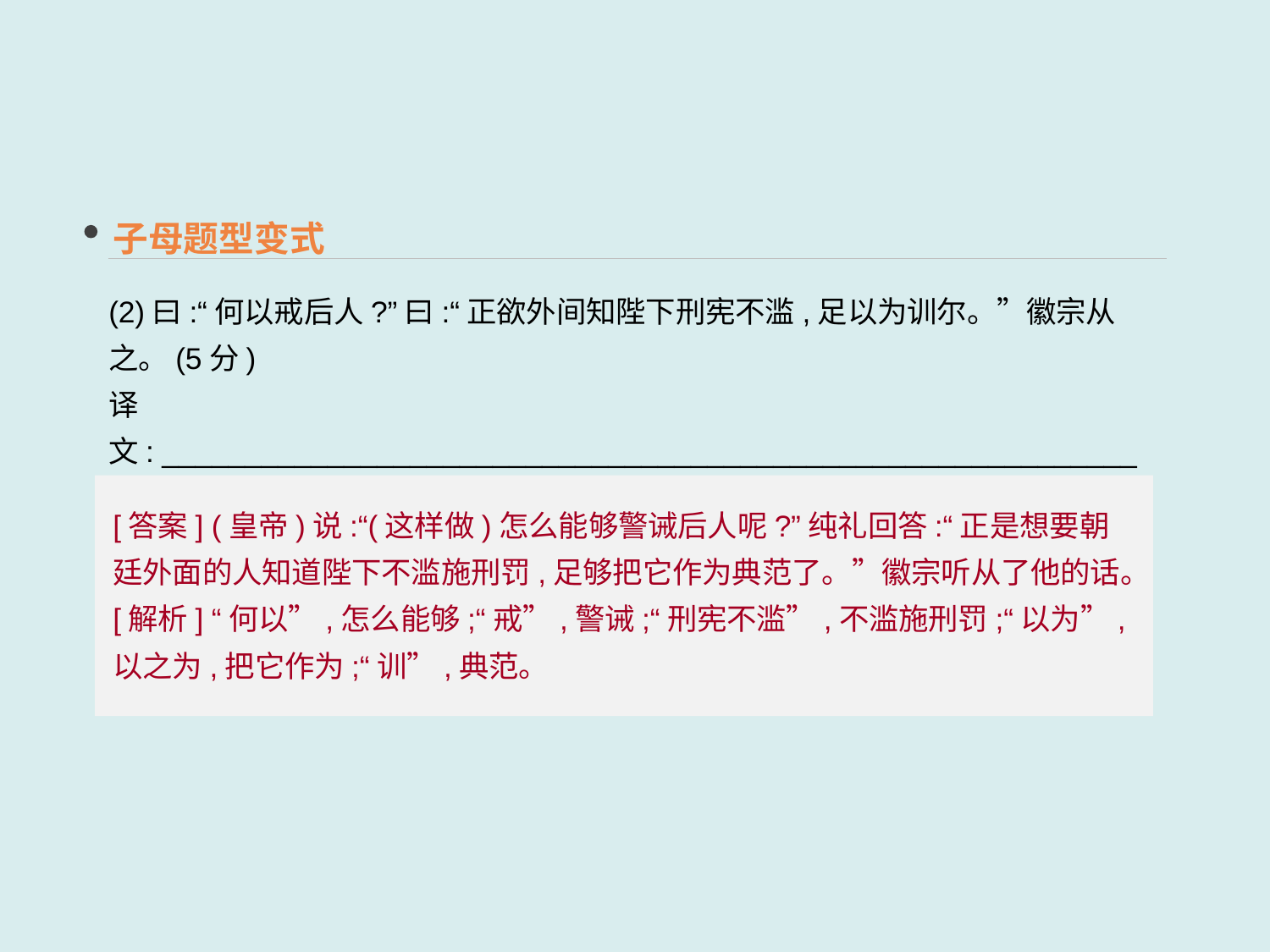

子母题型变式

(2)曰:“何以戒后人?”曰:“正欲外间知陛下刑宪不滥,足以为训尔。”徽宗从之。(5分)
译文: ________________________________________________________________________

[答案] (皇帝)说:“(这样做)怎么能够警诫后人呢?”纯礼回答:“正是想要朝廷外面的人知道陛下不滥施刑罚,足够把它作为典范了。”徽宗听从了他的话。
[解析] “何以”,怎么能够;“戒”,警诫;“刑宪不滥”,不滥施刑罚;“以为”,以之为,把它作为;“训”,典范。